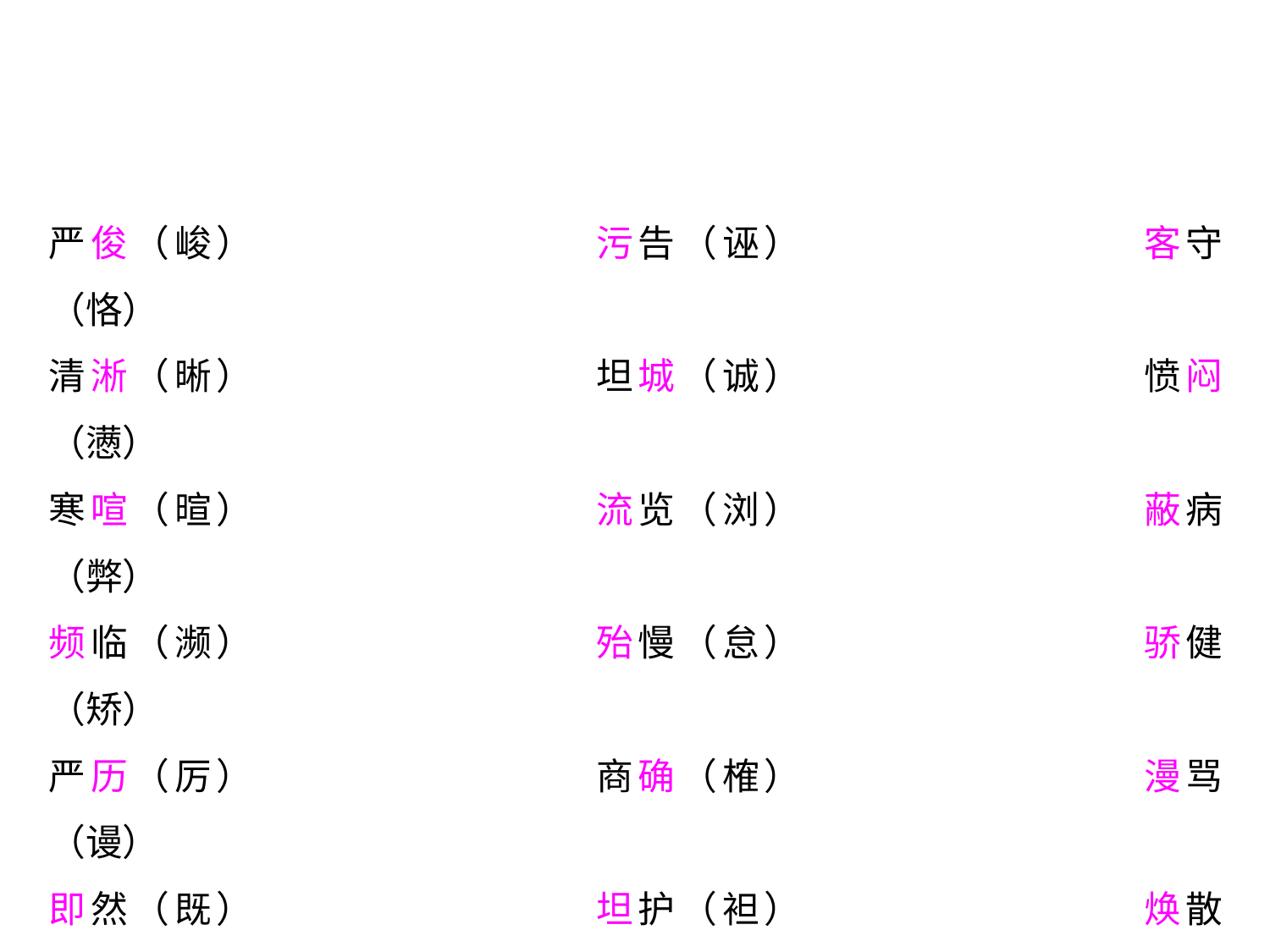

严俊（峻）			污告（诬）			客守（恪）
清淅（晰）			坦城（诚）			愤闷（懑）
寒喧（暄）			流览（浏）			蔽病（弊）
频临（濒）			殆慢（怠）			骄健（矫）
严历（厉）			商确（榷）			漫骂（谩）
即然（既）			坦护（袒）			焕散（涣）
通谍（牒）			视查（察）			决择（抉）
协迫（胁）			抿灭（泯）			振撼（震）
暮蔼（霭）			观摹（摩）			拖踏（沓）